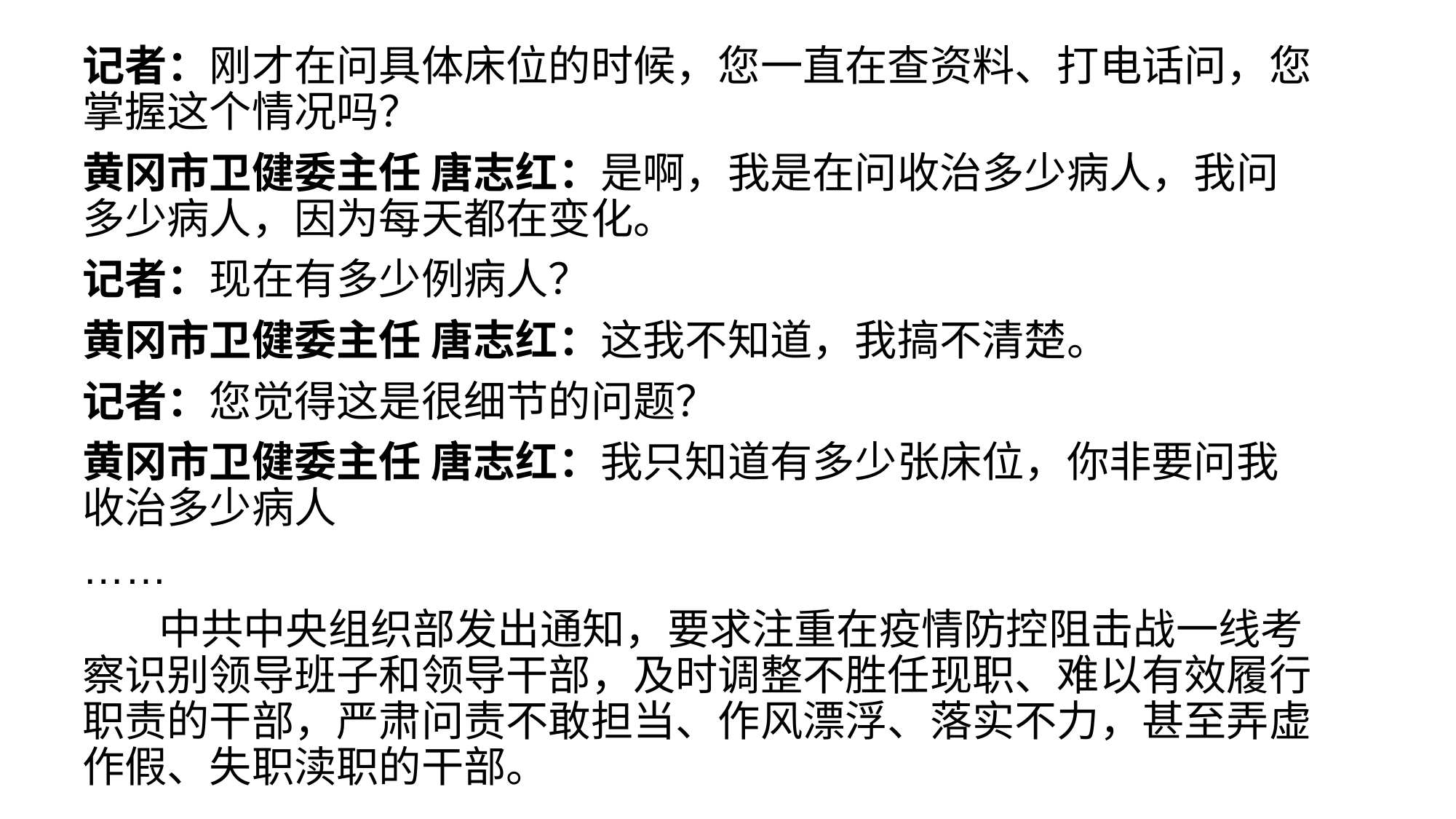

记者：刚才在问具体床位的时候，您一直在查资料、打电话问，您掌握这个情况吗？
黄冈市卫健委主任 唐志红：是啊，我是在问收治多少病人，我问多少病人，因为每天都在变化。
记者：现在有多少例病人？
黄冈市卫健委主任 唐志红：这我不知道，我搞不清楚。
记者：您觉得这是很细节的问题？
黄冈市卫健委主任 唐志红：我只知道有多少张床位，你非要问我收治多少病人
……
       中共中央组织部发出通知，要求注重在疫情防控阻击战一线考察识别领导班子和领导干部，及时调整不胜任现职、难以有效履行职责的干部，严肃问责不敢担当、作风漂浮、落实不力，甚至弄虚作假、失职渎职的干部。